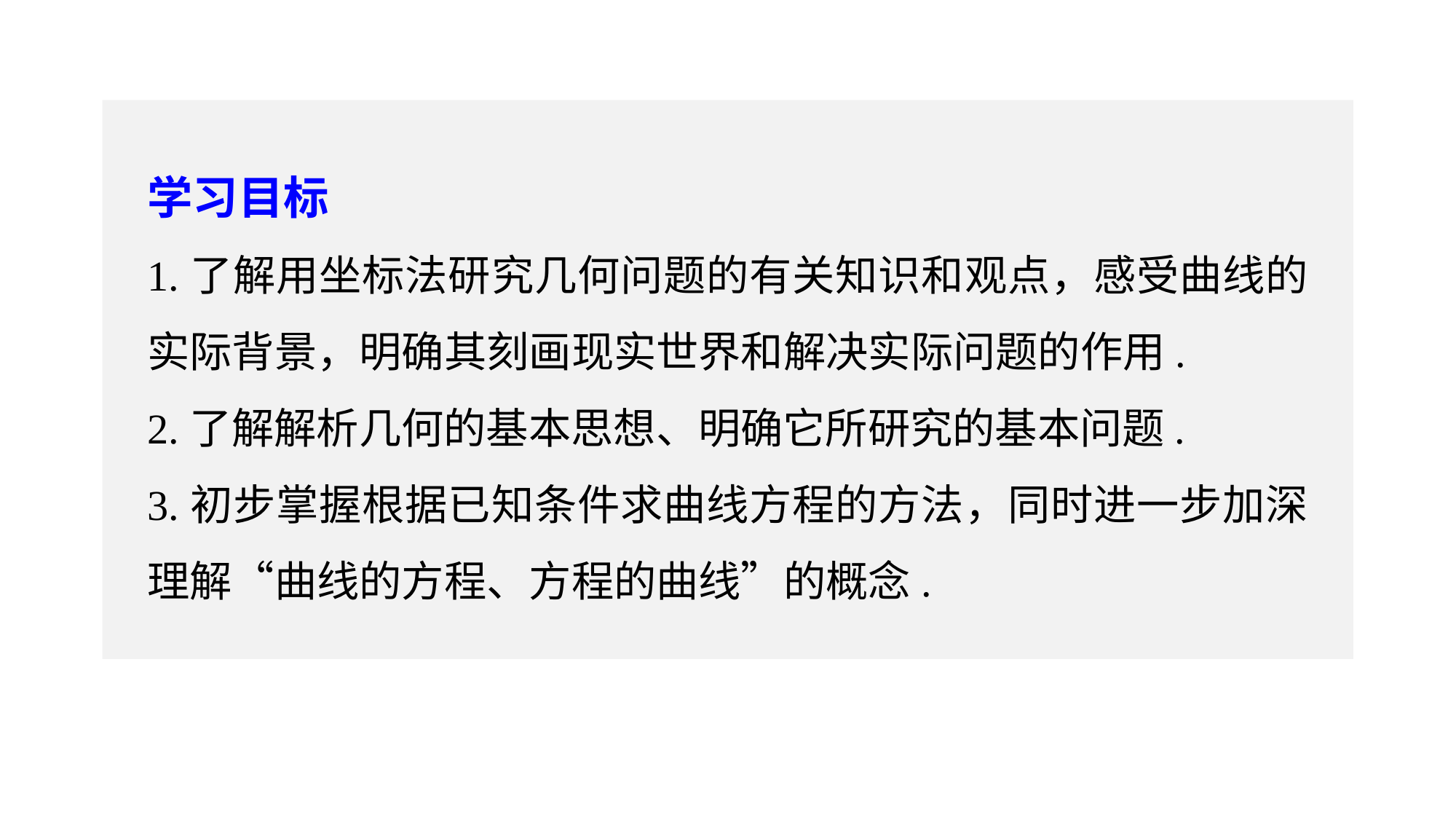

学习目标
1.了解用坐标法研究几何问题的有关知识和观点，感受曲线的实际背景，明确其刻画现实世界和解决实际问题的作用.
2.了解解析几何的基本思想、明确它所研究的基本问题.
3.初步掌握根据已知条件求曲线方程的方法，同时进一步加深理解“曲线的方程、方程的曲线”的概念.